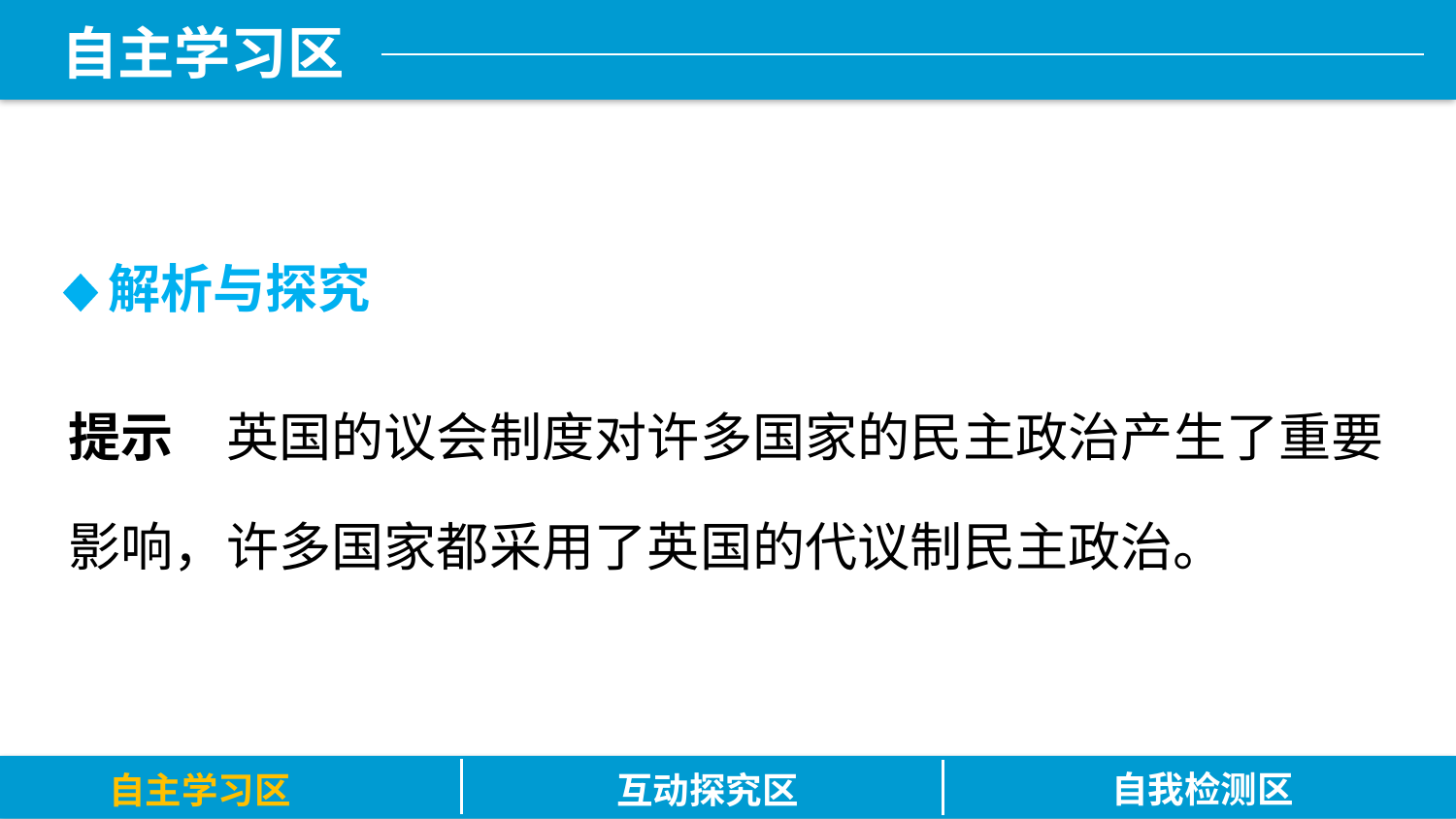

解析与探究

提示　英国的议会制度对许多国家的民主政治产生了重要影响，许多国家都采用了英国的代议制民主政治。
自我检测区
自主学习区
互动探究区